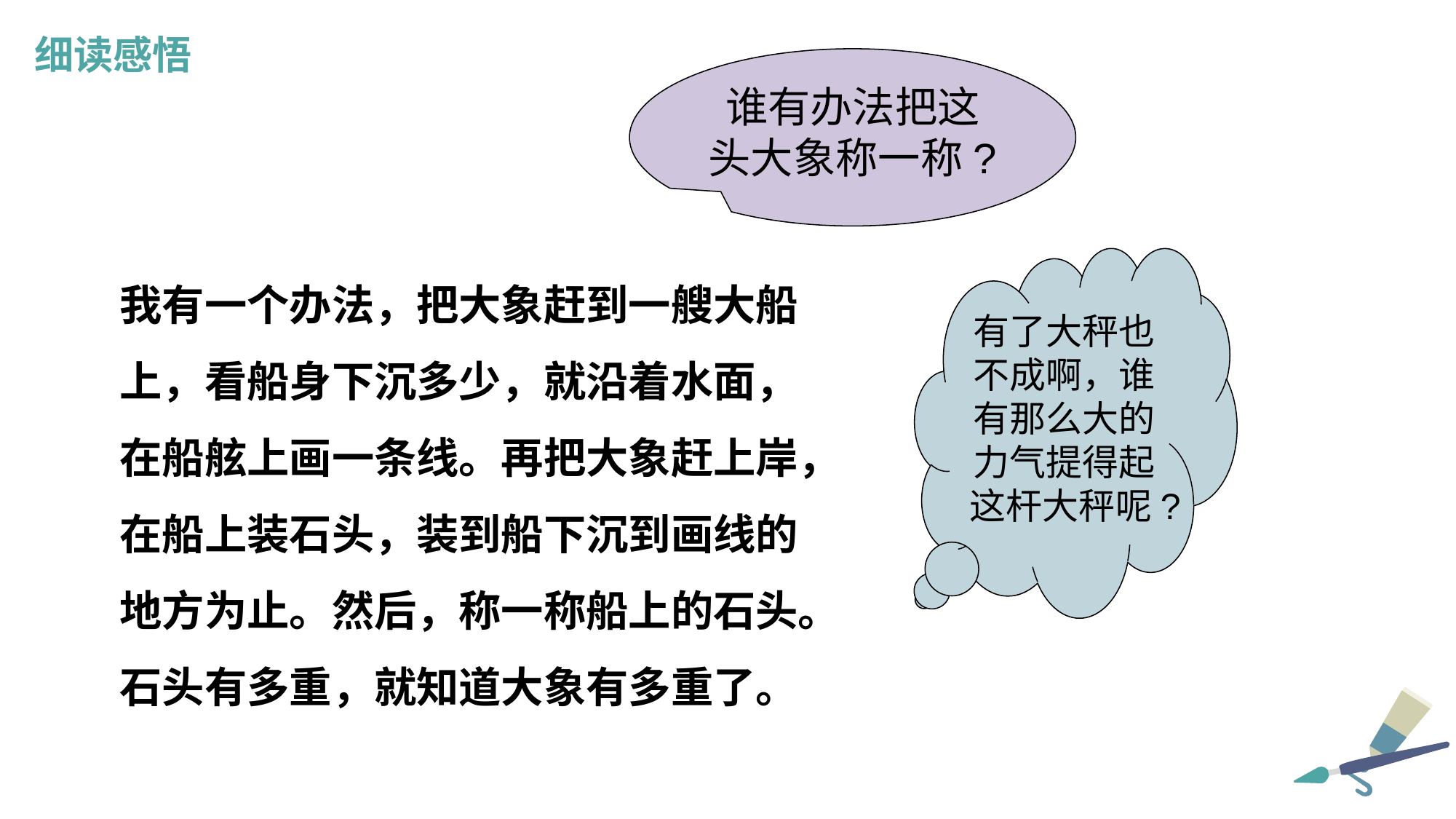

细读感悟
谁有办法把这头大象称一称?
我有一个办法，把大象赶到一艘大船上，看船身下沉多少，就沿着水面，在船舷上画一条线。再把大象赶上岸，在船上装石头，装到船下沉到画线的地方为止。然后，称一称船上的石头。石头有多重，就知道大象有多重了。
有了大秤也不成啊，谁有那么大的力气提得起这杆大秤呢?